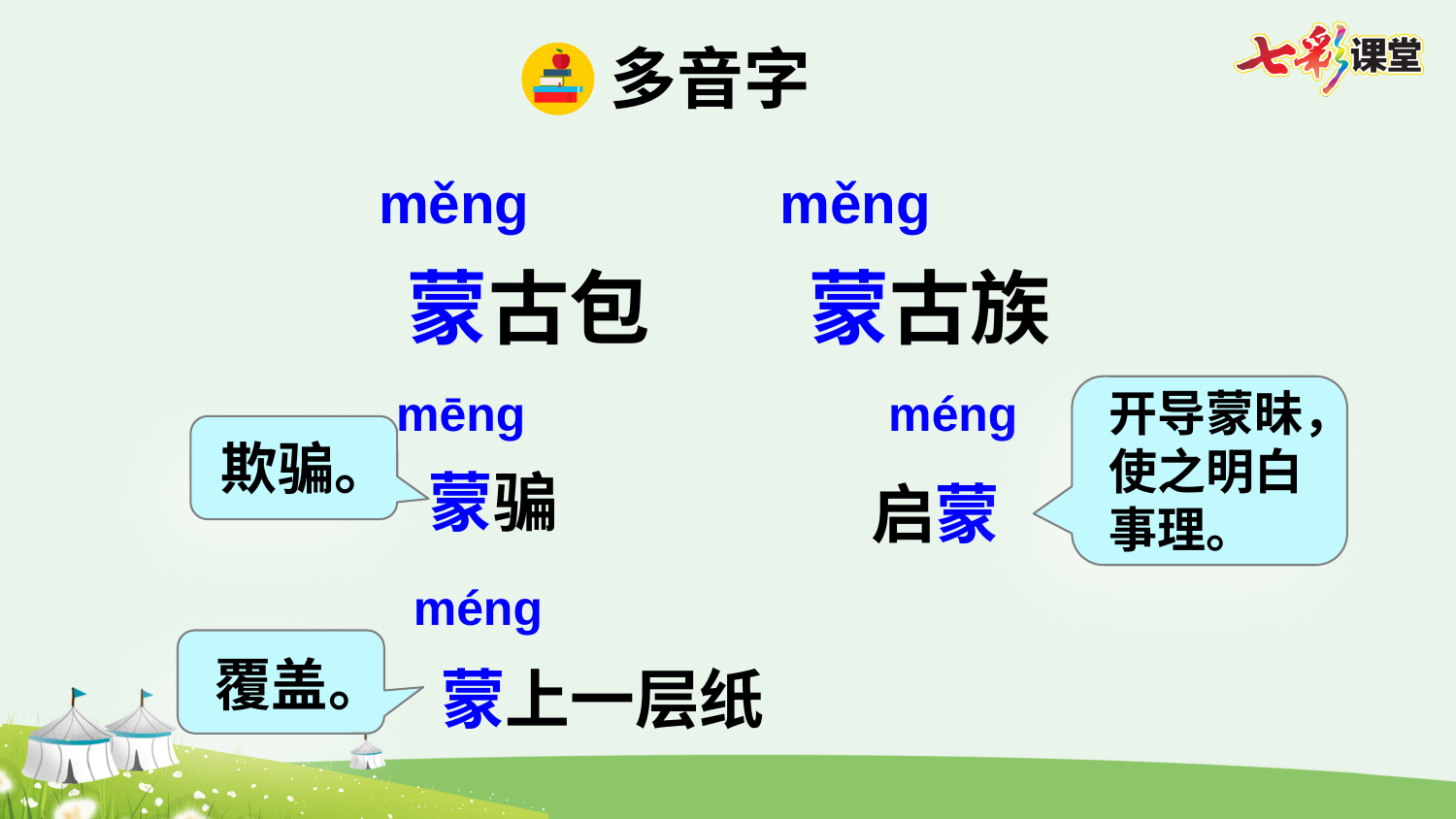

多音字

měng
měng
蒙古包
蒙古族
mēng
méng

开导蒙昧，使之明白事理。

欺骗。
蒙骗
启蒙
méng
蒙上一层纸

覆盖。